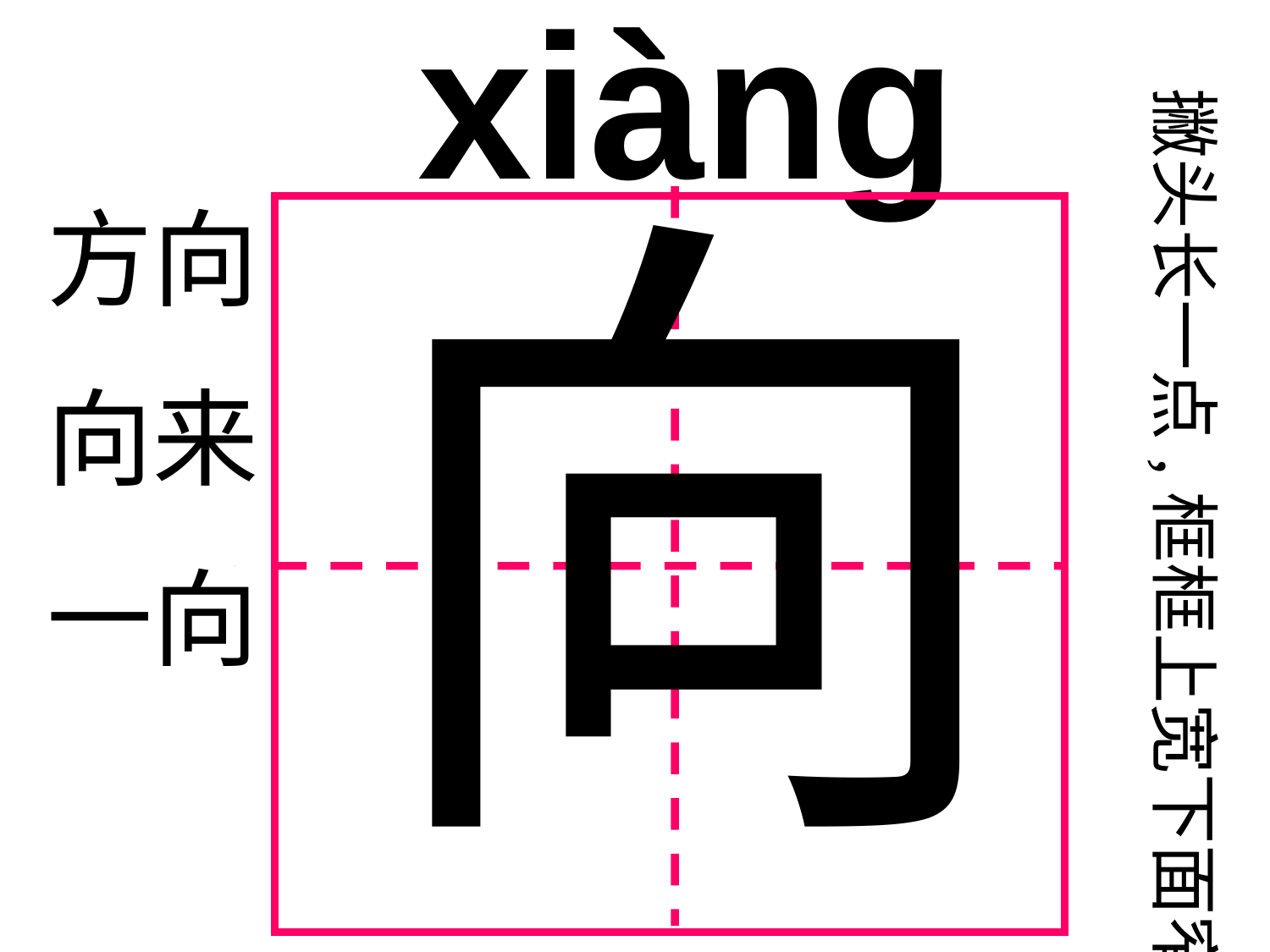

xiàng
撇头长一点,框框上宽下面窄。
绿　色　圃　中　小　学　教　育　网h　t　t　p　:　/　/　w　w　w　.　l　s　p　j　y　.　c　o　m
向
方向
向来
一向

  绿色圃中学资源网http://cz.lspjy.com